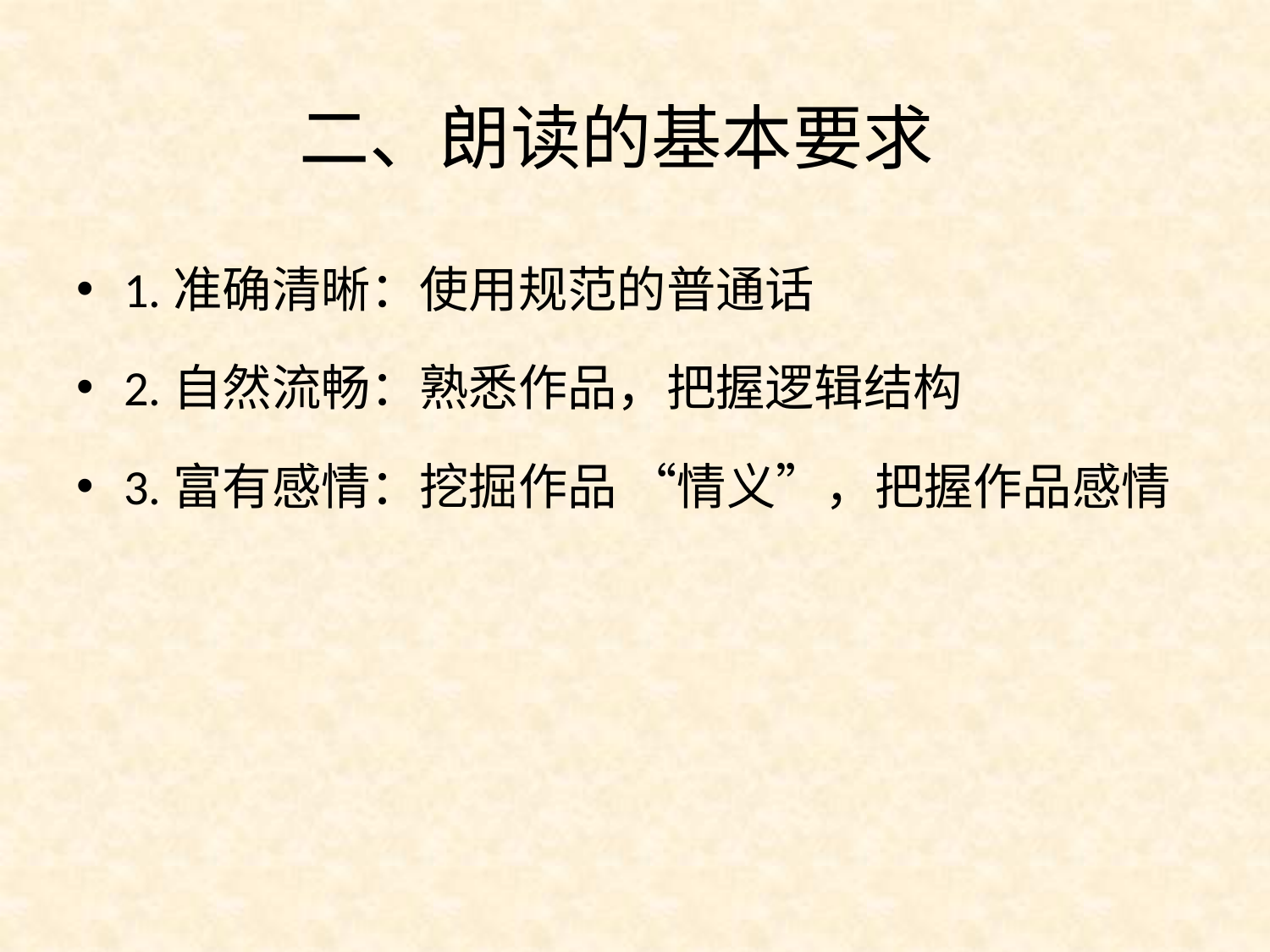

# 二、朗读的基本要求
1.准确清晰：使用规范的普通话
2.自然流畅：熟悉作品，把握逻辑结构
3.富有感情：挖掘作品 “情义”，把握作品感情